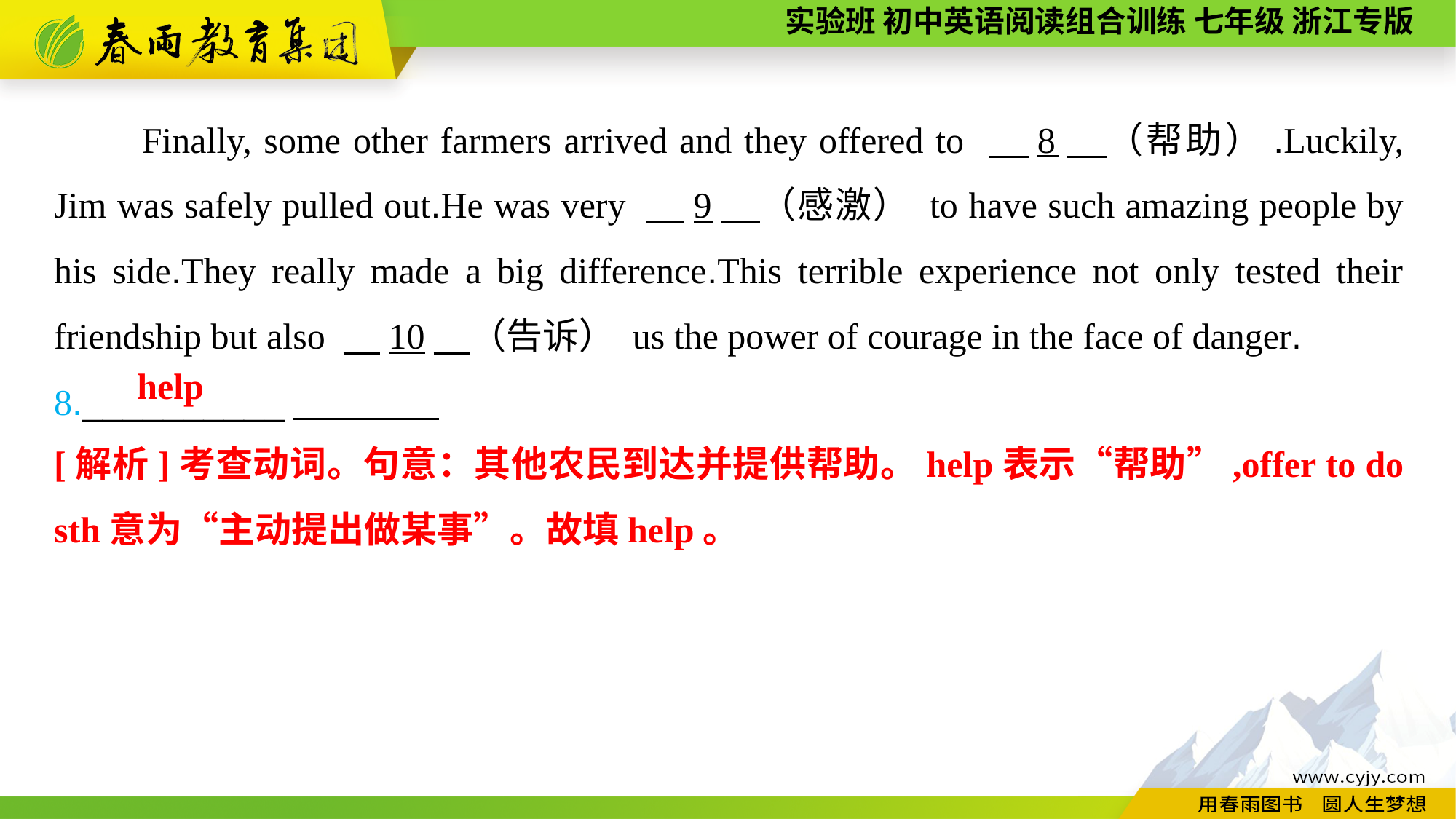

Finally, some other farmers arrived and they offered to 　8　（帮助）.Luckily, Jim was safely pulled out.He was very 　9　（感激） to have such amazing people by his side.They really made a big difference.This terrible experience not only tested their friendship but also 　10　（告诉） us the power of courage in the face of danger.
8.__________
help
[解析]考查动词。句意：其他农民到达并提供帮助。help表示“帮助”,offer to do sth意为“主动提出做某事”。故填help。